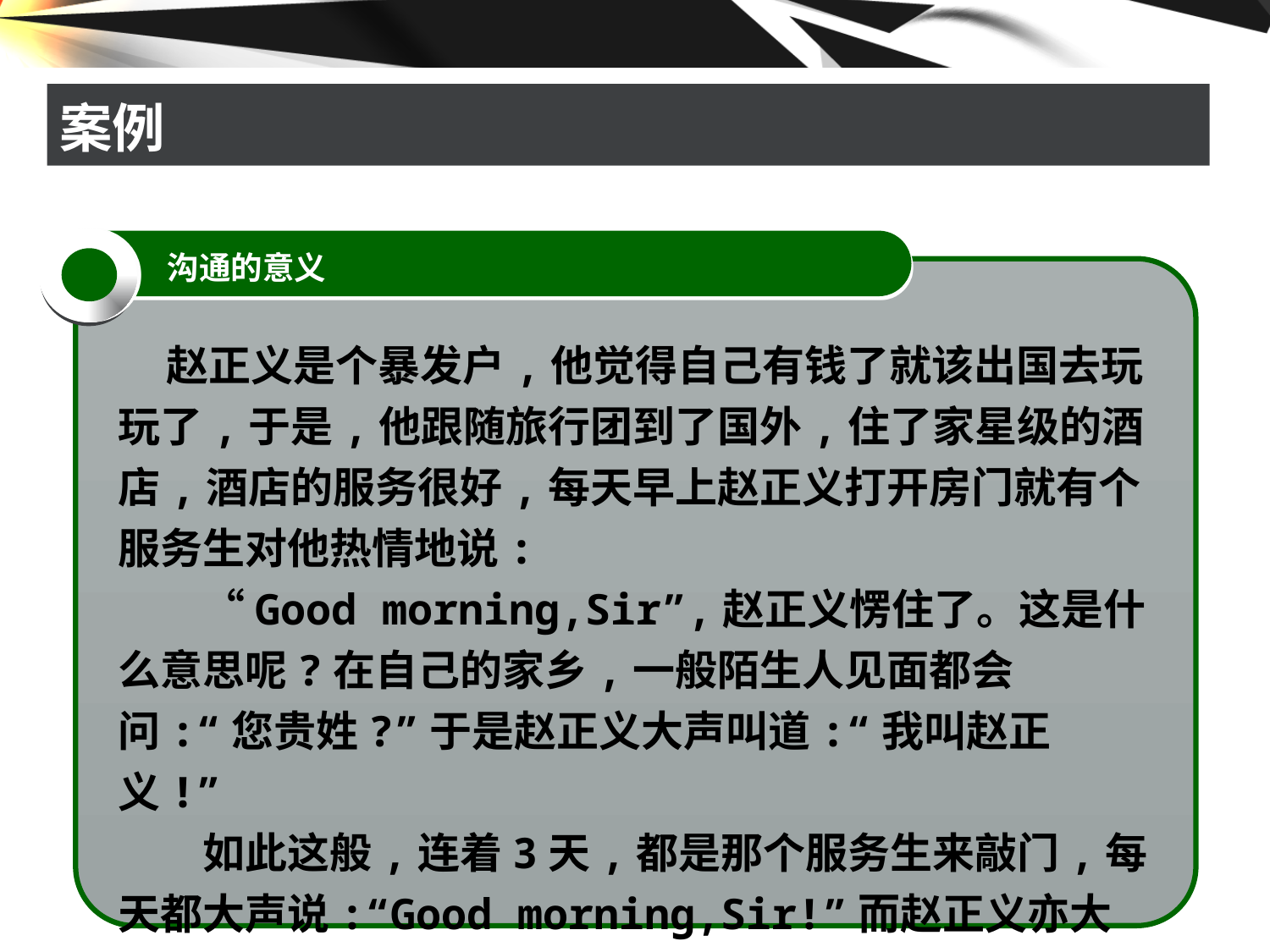

# 案例

沟通的意义

    赵正义是个暴发户,他觉得自己有钱了就该出国去玩玩了,于是,他跟随旅行团到了国外,住了家星级的酒店,酒店的服务很好,每天早上赵正义打开房门就有个服务生对他热情地说:
　　“Good morning,Sir”,赵正义愣住了。这是什么意思呢?在自己的家乡,一般陌生人见面都会问:“您贵姓?”于是赵正义大声叫道:“我叫赵正义!”
　　如此这般,连着3天,都是那个服务生来敲门,每天都大声说:“Good morning,Sir!”而赵正义亦大声回道:“我叫赵正义!”但他非常生气。这个服务生也太笨了,天天问自己叫什么,告诉他又记不住,很烦的。